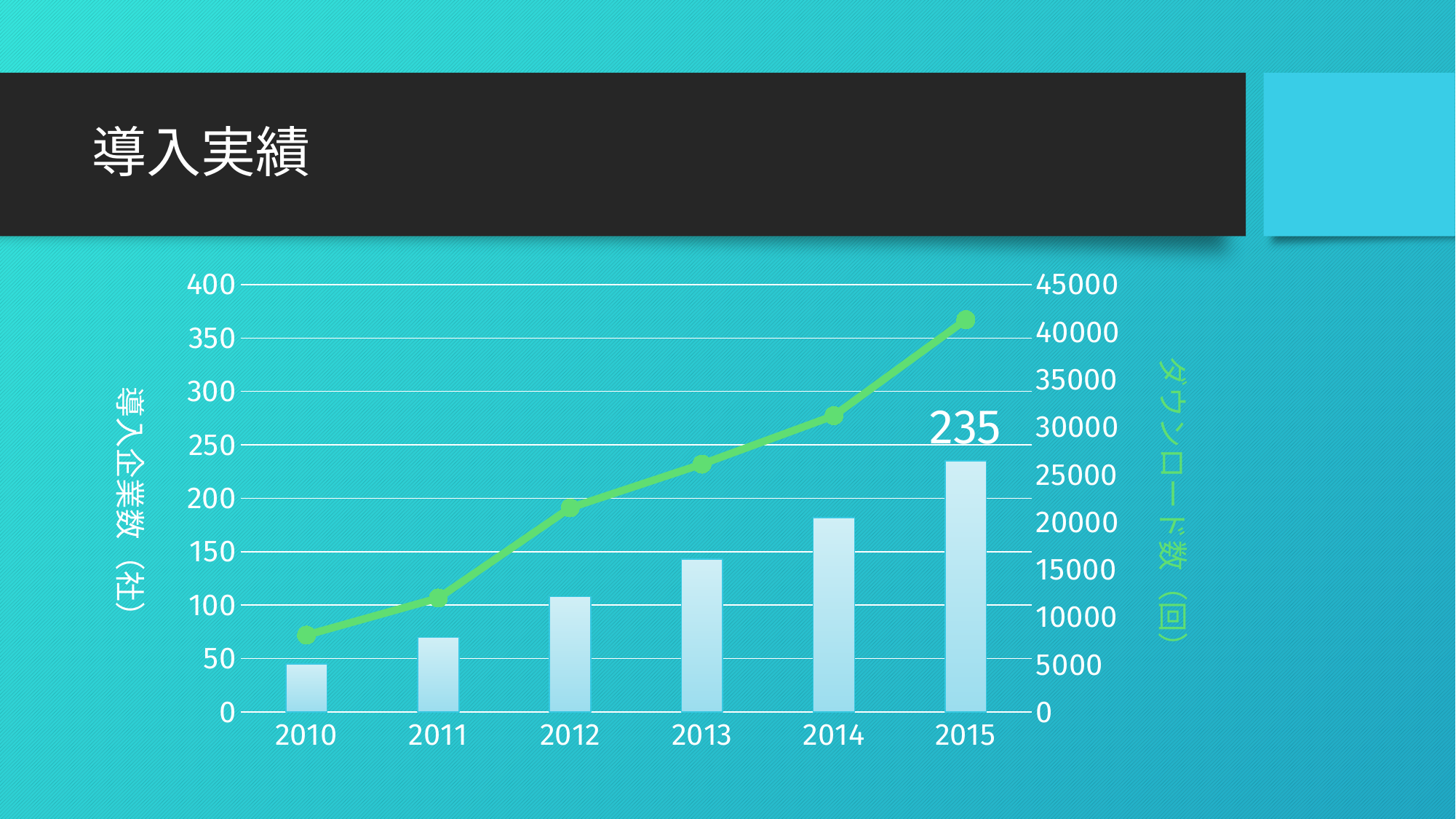

# 導入実績

### Chart

| Category | 導入企業数 | ダウンロード数 |
|---|---|---|
| 2010 | 45.0 | 8100.0 |
| 2011 | 70.0 | 12000.0 |
| 2012 | 108.0 | 21500.0 |
| 2013 | 143.0 | 26100.0 |
| 2014 | 182.0 | 31200.0 |
| 2015 | 235.0 | 41300.0 |